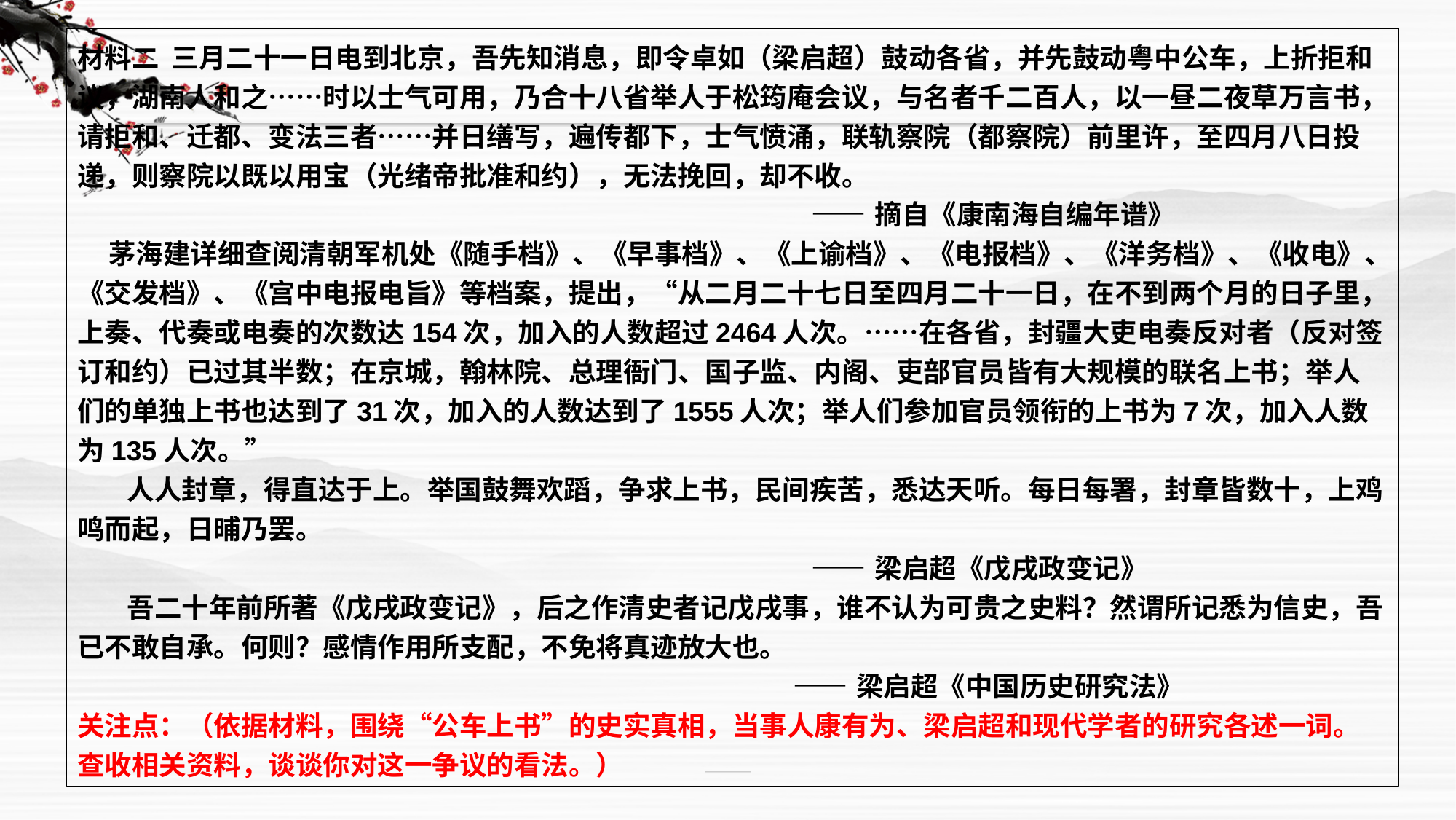

材料二  三月二十一日电到北京，吾先知消息，即令卓如（梁启超）鼓动各省，并先鼓动粤中公车，上折拒和议，湖南人和之……时以士气可用，乃合十八省举人于松筠庵会议，与名者千二百人，以一昼二夜草万言书，请拒和、迁都、变法三者……并日缮写，遍传都下，士气愤涌，联轨察院（都察院）前里许，至四月八日投递，则察院以既以用宝（光绪帝批准和约），无法挽回，却不收。
                                                                                                                       ——摘自《康南海自编年谱》
    茅海建详细查阅清朝军机处《随手档》、《早事档》、《上谕档》、《电报档》、《洋务档》、《收电》、《交发档》、《宫中电报电旨》等档案，提出，“从二月二十七日至四月二十一日，在不到两个月的日子里，上奏、代奏或电奏的次数达154次，加入的人数超过2464人次。……在各省，封疆大吏电奏反对者（反对签订和约）已过其半数；在京城，翰林院、总理衙门、国子监、内阁、吏部官员皆有大规模的联名上书；举人们的单独上书也达到了31次，加入的人数达到了1555人次；举人们参加官员领衔的上书为7次，加入人数为135人次。”
       人人封章，得直达于上。举国鼓舞欢蹈，争求上书，民间疾苦，悉达天听。每日每署，封章皆数十，上鸡鸣而起，日晡乃罢。
                                                                                                                       ——梁启超《戊戌政变记》
       吾二十年前所著《戊戌政变记》，后之作清史者记戊戌事，谁不认为可贵之史料？然谓所记悉为信史，吾已不敢自承。何则？感情作用所支配，不免将真迹放大也。
                                                                                                                    ——梁启超《中国历史研究法》
关注点：（依据材料，围绕“公车上书”的史实真相，当事人康有为、梁启超和现代学者的研究各述一词。查收相关资料，谈谈你对这一争议的看法。）